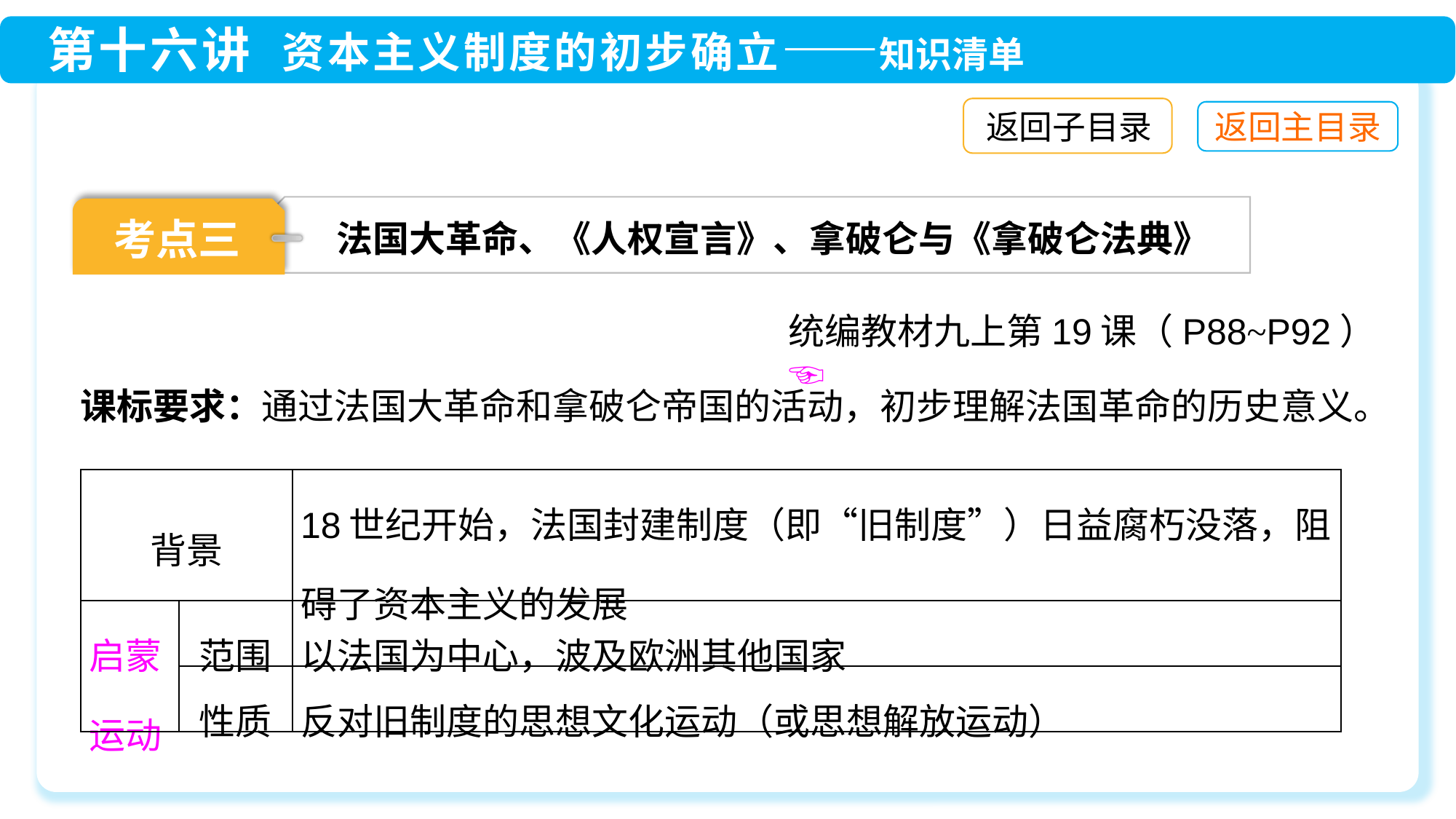

返回子目录
法国大革命、《人权宣言》、拿破仑与《拿破仑法典》
考点三

统编教材九上第19课（P88~P92）☜
课标要求：通过法国大革命和拿破仑帝国的活动，初步理解法国革命的历史意义。
| 背景 |  | 18世纪开始，法国封建制度（即“旧制度”）日益腐朽没落，阻碍了资本主义的发展 |
| --- | --- | --- |
| 启蒙运动 | 范围 | 以法国为中心，波及欧洲其他国家 |
|  | 性质 | 反对旧制度的思想文化运动（或思想解放运动） |